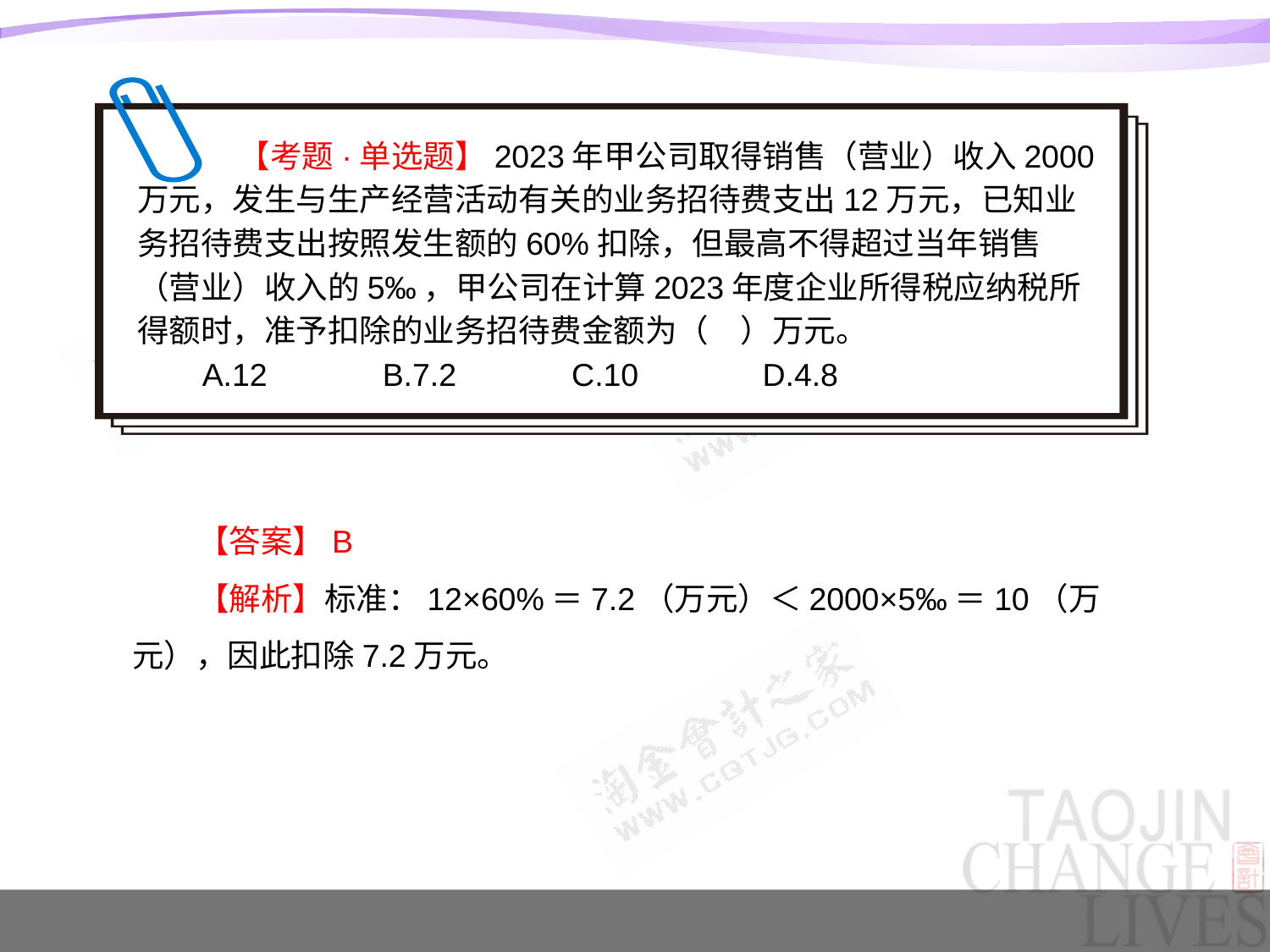

【考题·单选题】2023年甲公司取得销售（营业）收入2000万元，发生与生产经营活动有关的业务招待费支出12万元，已知业务招待费支出按照发生额的60%扣除，但最高不得超过当年销售（营业）收入的5‰，甲公司在计算2023年度企业所得税应纳税所得额时，准予扣除的业务招待费金额为（　）万元。
A.12             B.7.2             C.10              D.4.8

【答案】B
【解析】标准：12×60%＝7.2（万元）＜2000×5‰＝10（万元），因此扣除7.2万元。